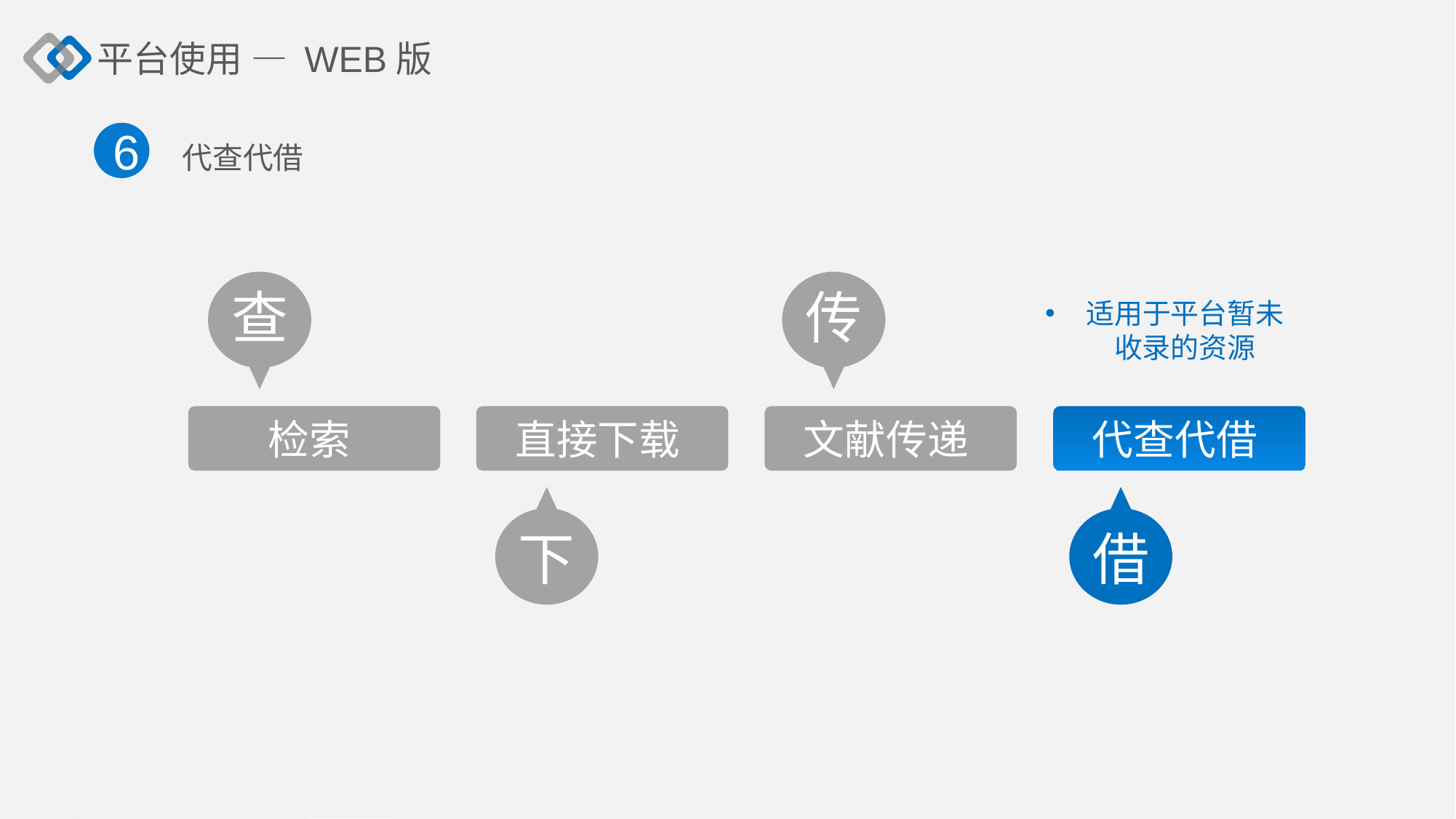

平台使用 — WEB版

6
代查代借
查
传
适用于平台暂未收录的资源

检索
直接下载
文献传递
代查代借
下
借